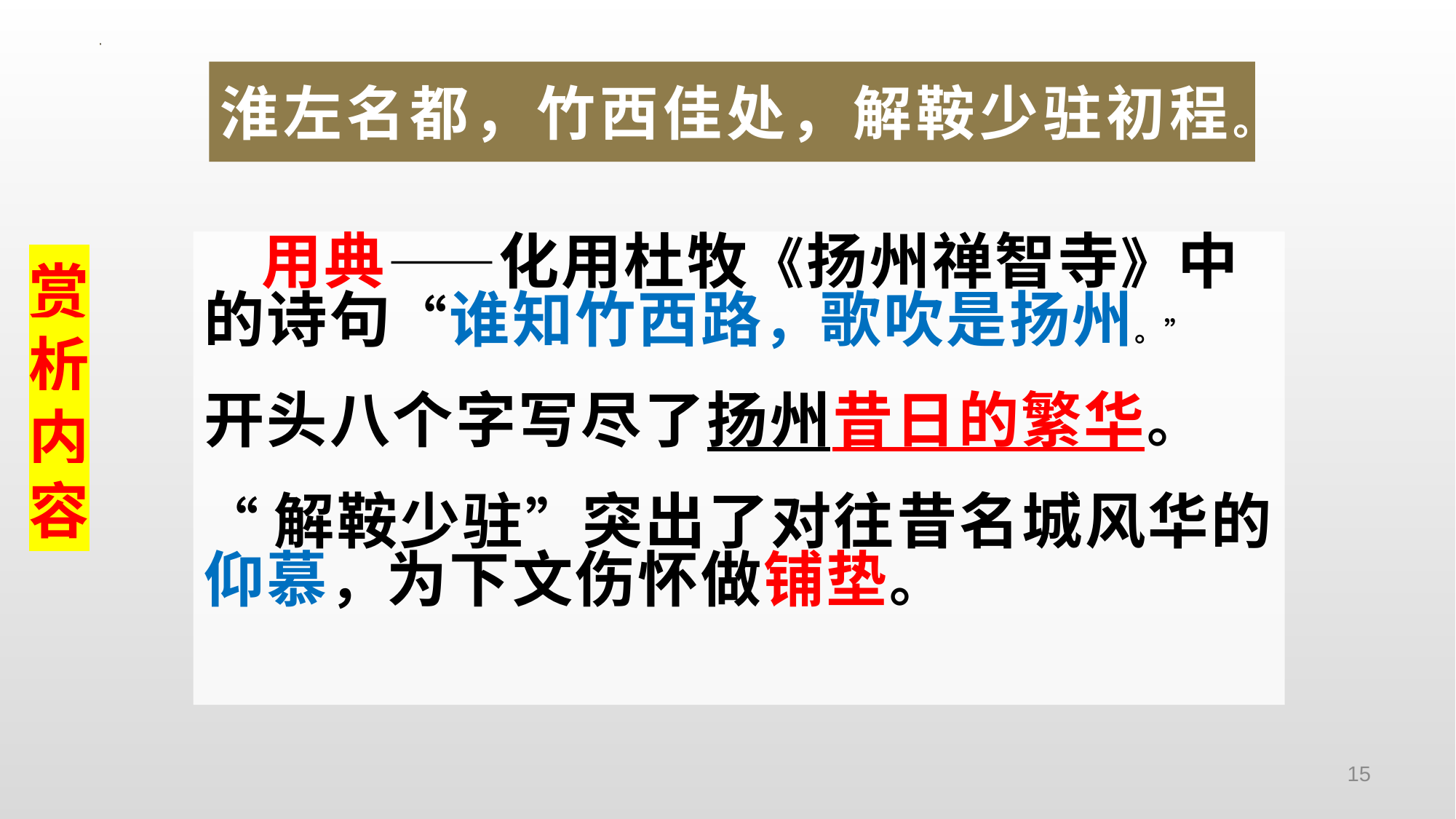

# 淮左名都，竹西佳处，解鞍少驻初程。
      用典——化用杜牧《扬州禅智寺》中的诗句“谁知竹西路，歌吹是扬州。”
开头八个字写尽了扬州昔日的繁华。
“解鞍少驻”突出了对往昔名城风华的仰慕，为下文伤怀做铺垫。
赏析内容
15